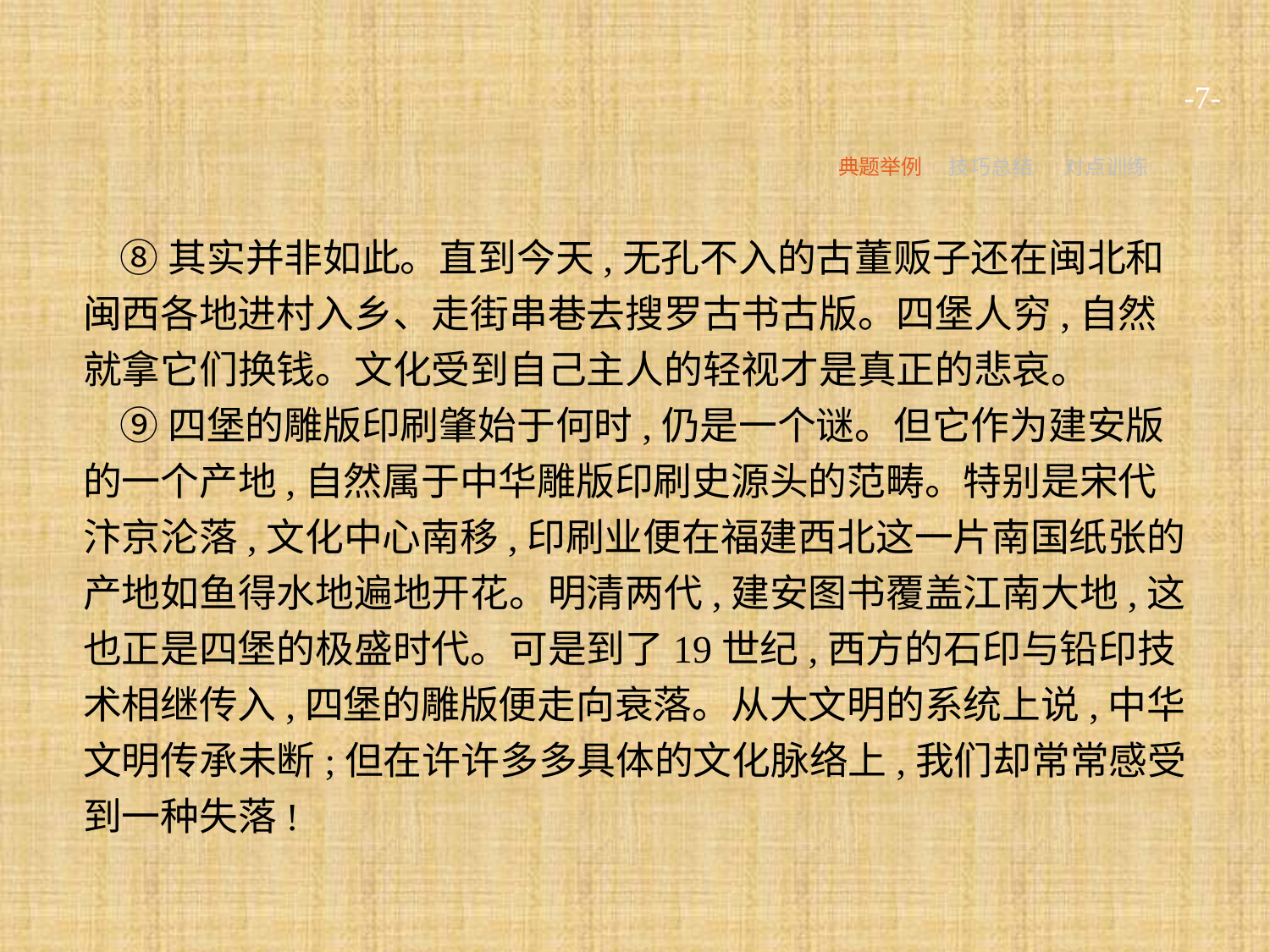

-7-
典题举例
技巧总结
对点训练
⑧其实并非如此。直到今天,无孔不入的古董贩子还在闽北和闽西各地进村入乡、走街串巷去搜罗古书古版。四堡人穷,自然就拿它们换钱。文化受到自己主人的轻视才是真正的悲哀。
⑨四堡的雕版印刷肇始于何时,仍是一个谜。但它作为建安版的一个产地,自然属于中华雕版印刷史源头的范畴。特别是宋代汴京沦落,文化中心南移,印刷业便在福建西北这一片南国纸张的产地如鱼得水地遍地开花。明清两代,建安图书覆盖江南大地,这也正是四堡的极盛时代。可是到了19世纪,西方的石印与铅印技术相继传入,四堡的雕版便走向衰落。从大文明的系统上说,中华文明传承未断;但在许许多多具体的文化脉络上,我们却常常感受到一种失落!